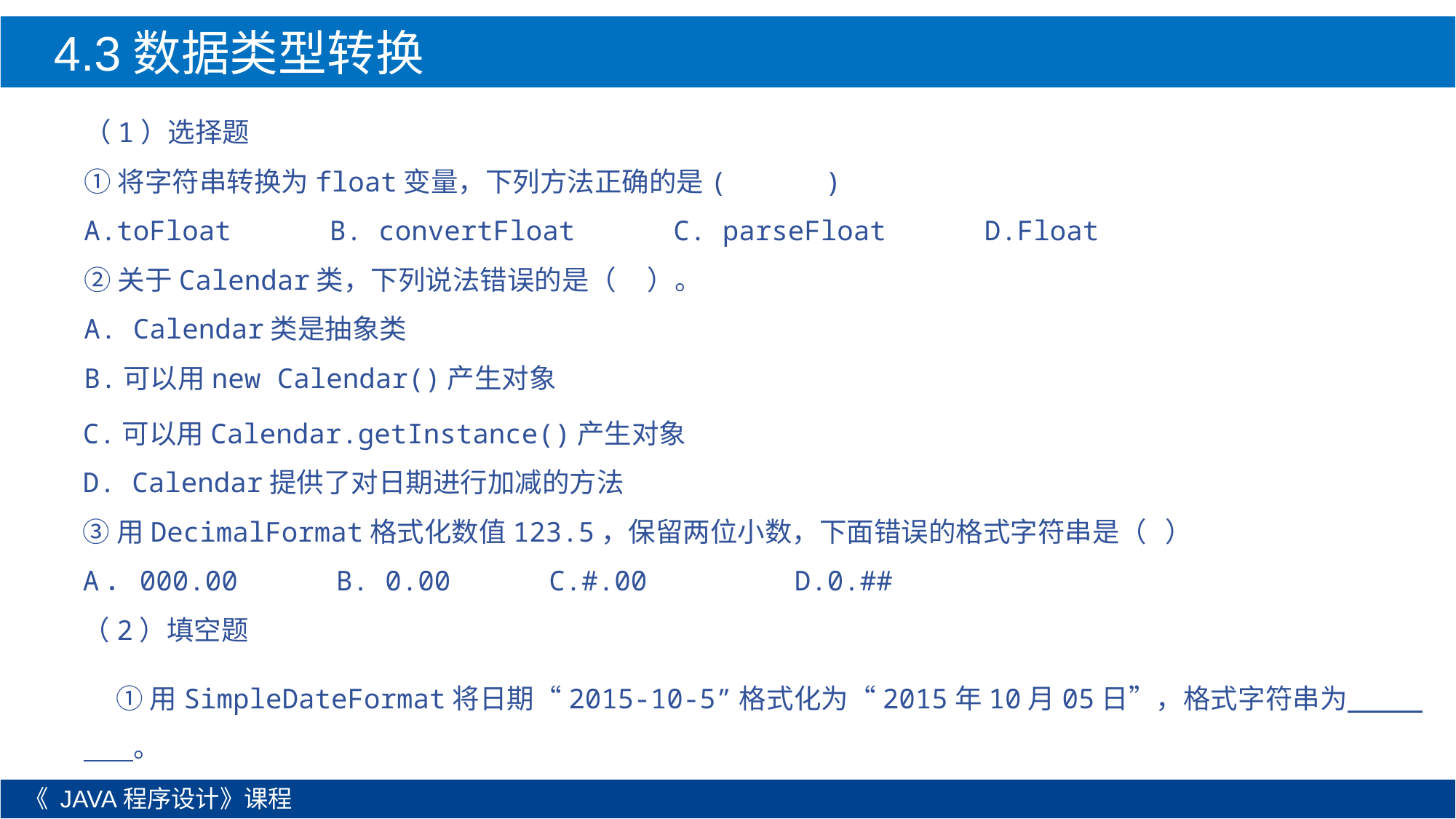

4.3数据类型转换
（1）选择题
①将字符串转换为float变量，下列方法正确的是(      )
A.toFloat      B. convertFloat      C. parseFloat      D.Float
②关于Calendar类，下列说法错误的是（     ）。
A. Calendar类是抽象类
B.可以用new Calendar()产生对象
C.可以用Calendar.getInstance()产生对象
D. Calendar提供了对日期进行加减的方法
③用DecimalFormat格式化数值123.5，保留两位小数，下面错误的格式字符串是（   ）
A．000.00      B. 0.00      C.#.00         D.0.##
（2）填空题
①用SimpleDateFormat将日期“2015-10-5”格式化为“2015年10月05日”，格式字符串为                     。
《 JAVA程序设计》课程